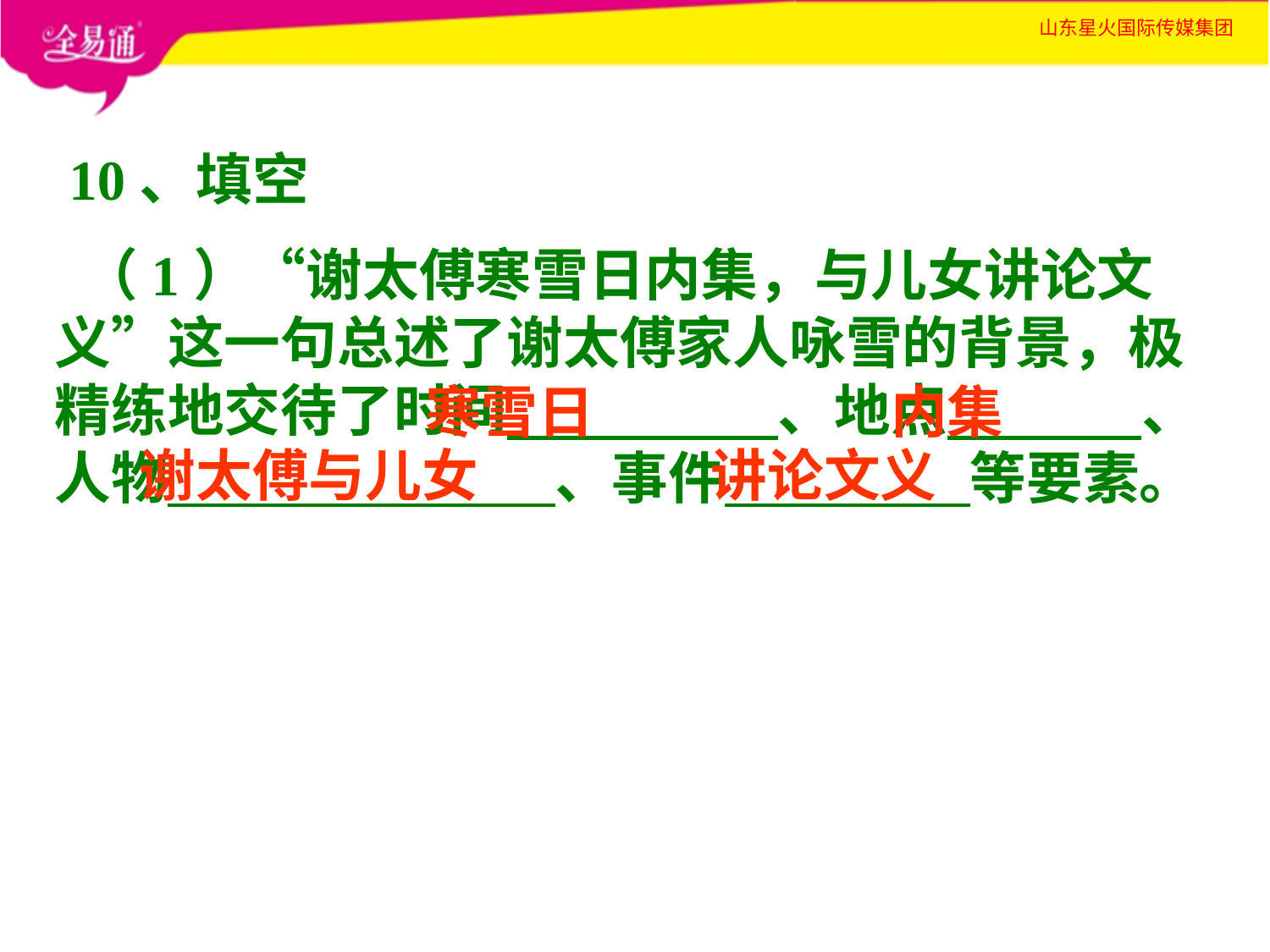

10、填空
 （1）“谢太傅寒雪日内集，与儿女讲论文义”这一句总述了谢太傅家人咏雪的背景，极精练地交待了时间                     、地点               、人物                              、事件                   等要素。
寒雪日
内集
谢太傅与儿女
讲论文义